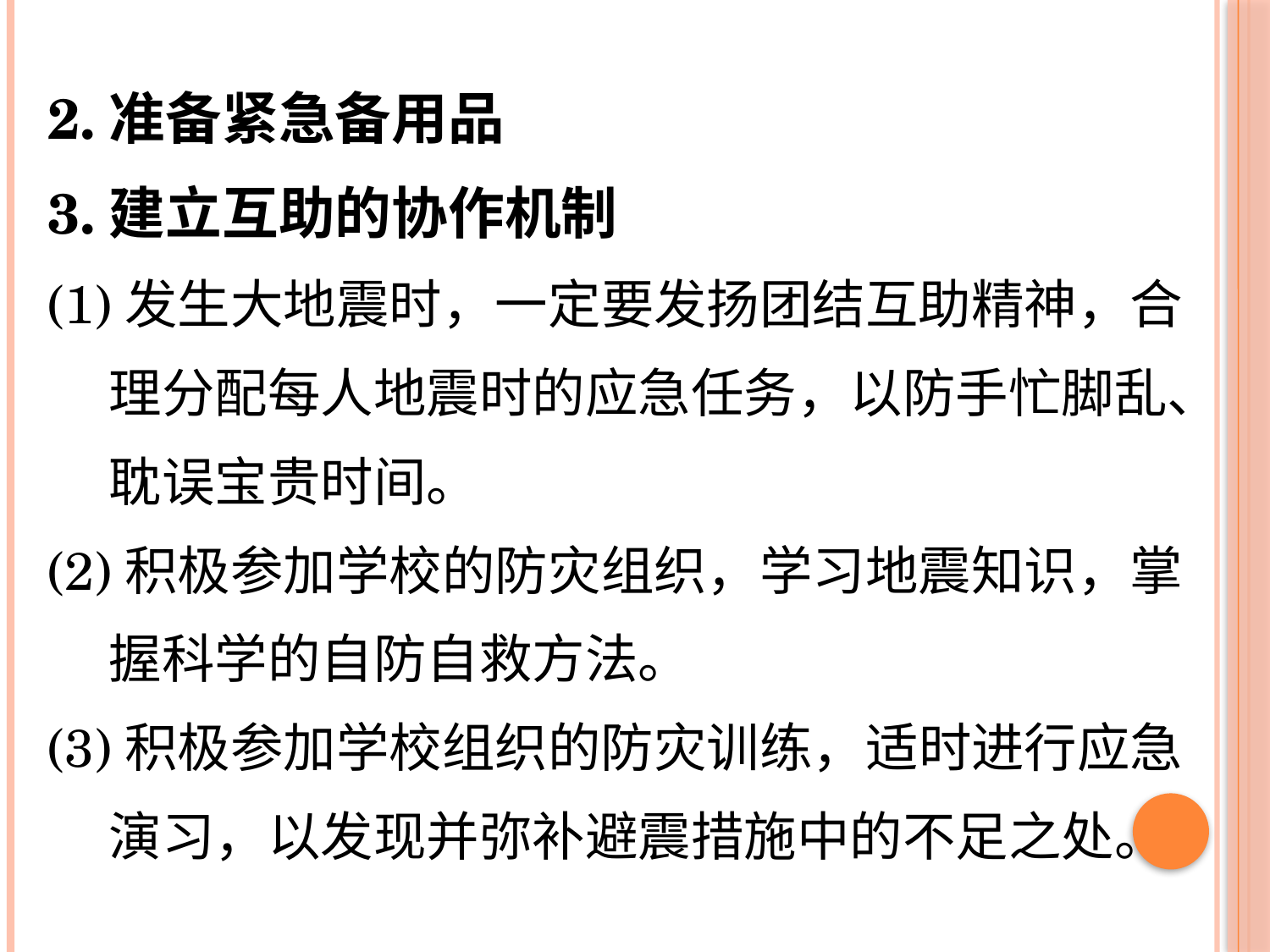

2.准备紧急备用品
3.建立互助的协作机制
(1)发生大地震时，一定要发扬团结互助精神，合理分配每人地震时的应急任务，以防手忙脚乱、耽误宝贵时间。
(2)积极参加学校的防灾组织，学习地震知识，掌握科学的自防自救方法。
(3)积极参加学校组织的防灾训练，适时进行应急演习，以发现并弥补避震措施中的不足之处。